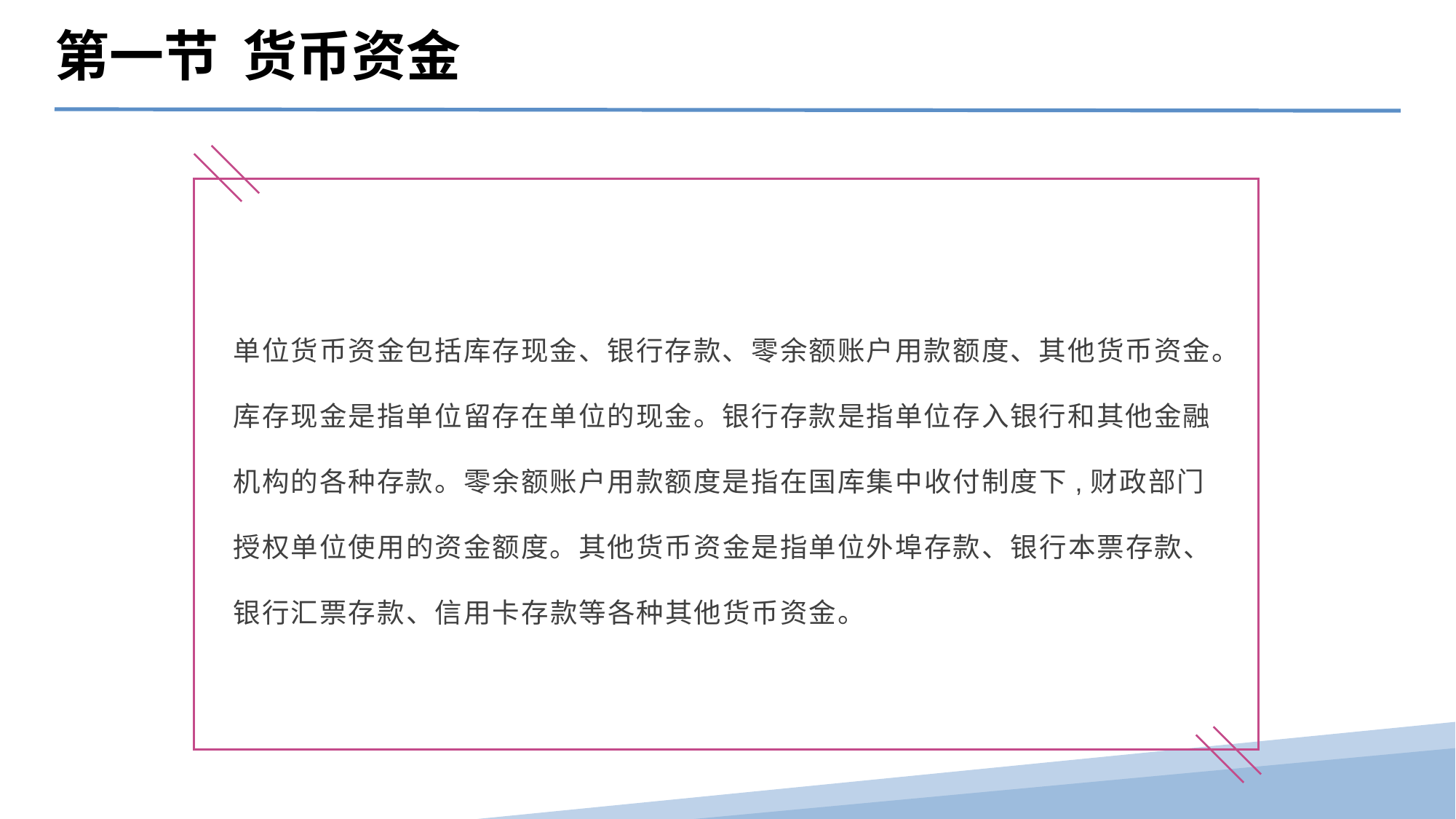

第一节  货币资金

单位货币资金包括库存现金、银行存款、零余额账户用款额度、其他货币资金。库存现金是指单位留存在单位的现金。银行存款是指单位存入银行和其他金融机构的各种存款。零余额账户用款额度是指在国库集中收付制度下,财政部门授权单位使用的资金额度。其他货币资金是指单位外埠存款、银行本票存款、银行汇票存款、信用卡存款等各种其他货币资金。